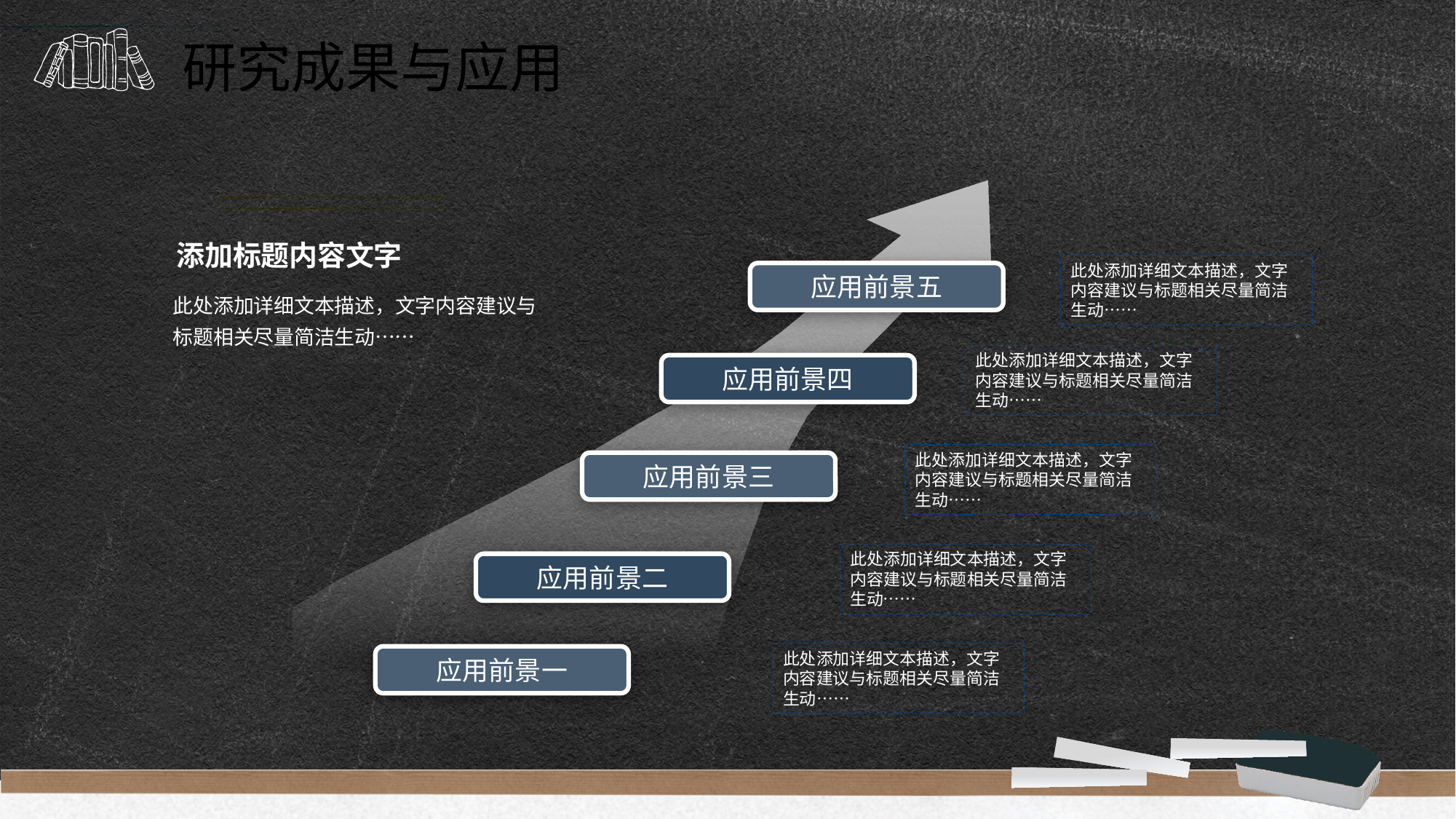

研究成果与应用

添加标题内容文字
此处添加详细文本描述，文字内容建议与标题相关尽量简洁生动……
应用前景五
此处添加详细文本描述，文字内容建议与标题相关尽量简洁生动……
此处添加详细文本描述，文字内容建议与标题相关尽量简洁生动……
应用前景四
此处添加详细文本描述，文字内容建议与标题相关尽量简洁生动……
应用前景三
此处添加详细文本描述，文字内容建议与标题相关尽量简洁生动……
应用前景二
此处添加详细文本描述，文字内容建议与标题相关尽量简洁生动……
应用前景一